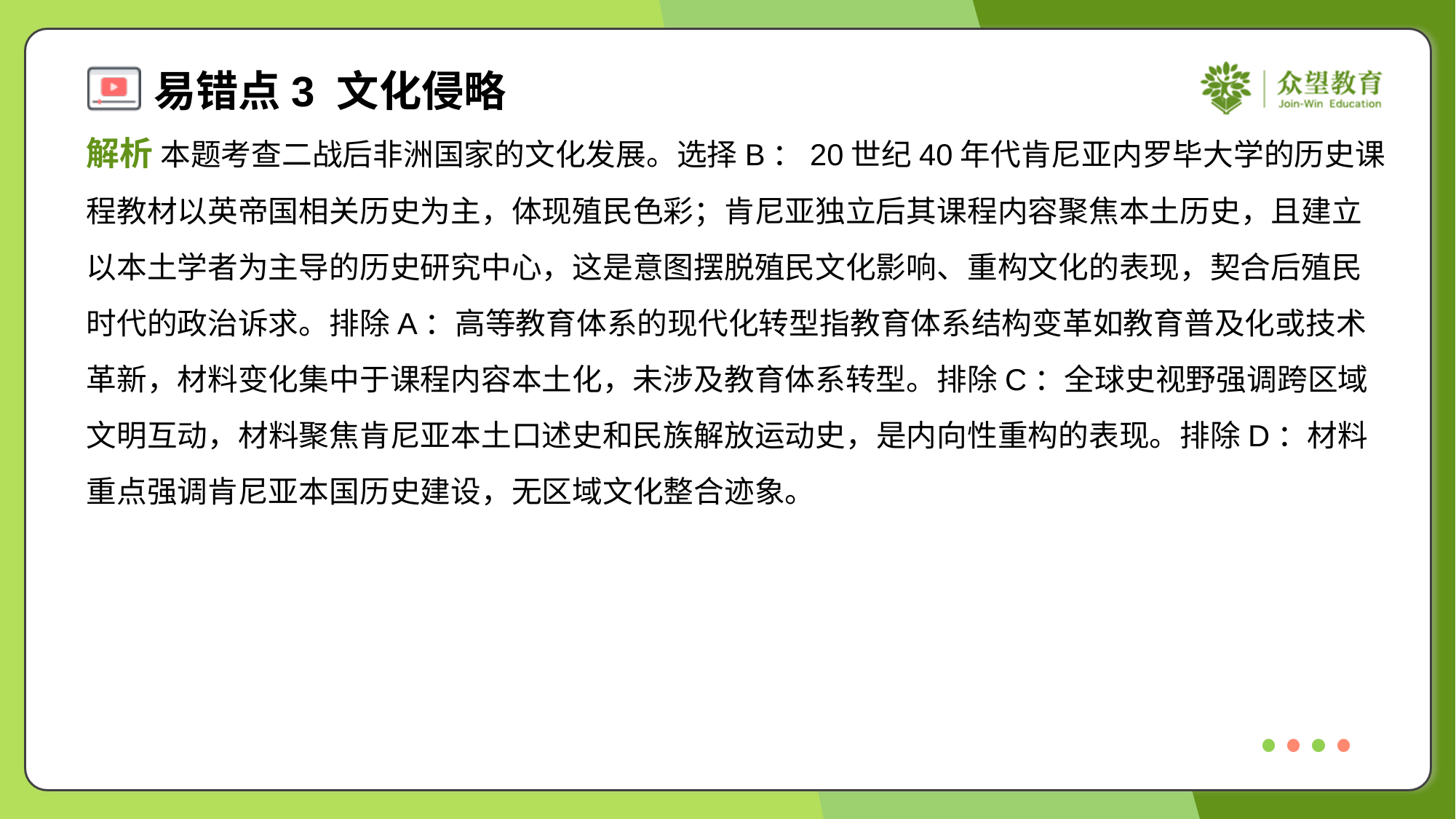

解析 本题考查二战后非洲国家的文化发展。选择B：20世纪40年代肯尼亚内罗毕大学的历史课
程教材以英帝国相关历史为主，体现殖民色彩；肯尼亚独立后其课程内容聚焦本土历史，且建立
以本土学者为主导的历史研究中心，这是意图摆脱殖民文化影响、重构文化的表现，契合后殖民
时代的政治诉求。排除A：高等教育体系的现代化转型指教育体系结构变革如教育普及化或技术
革新，材料变化集中于课程内容本土化，未涉及教育体系转型。排除C：全球史视野强调跨区域
文明互动，材料聚焦肯尼亚本土口述史和民族解放运动史，是内向性重构的表现。排除D：材料
重点强调肯尼亚本国历史建设，无区域文化整合迹象。